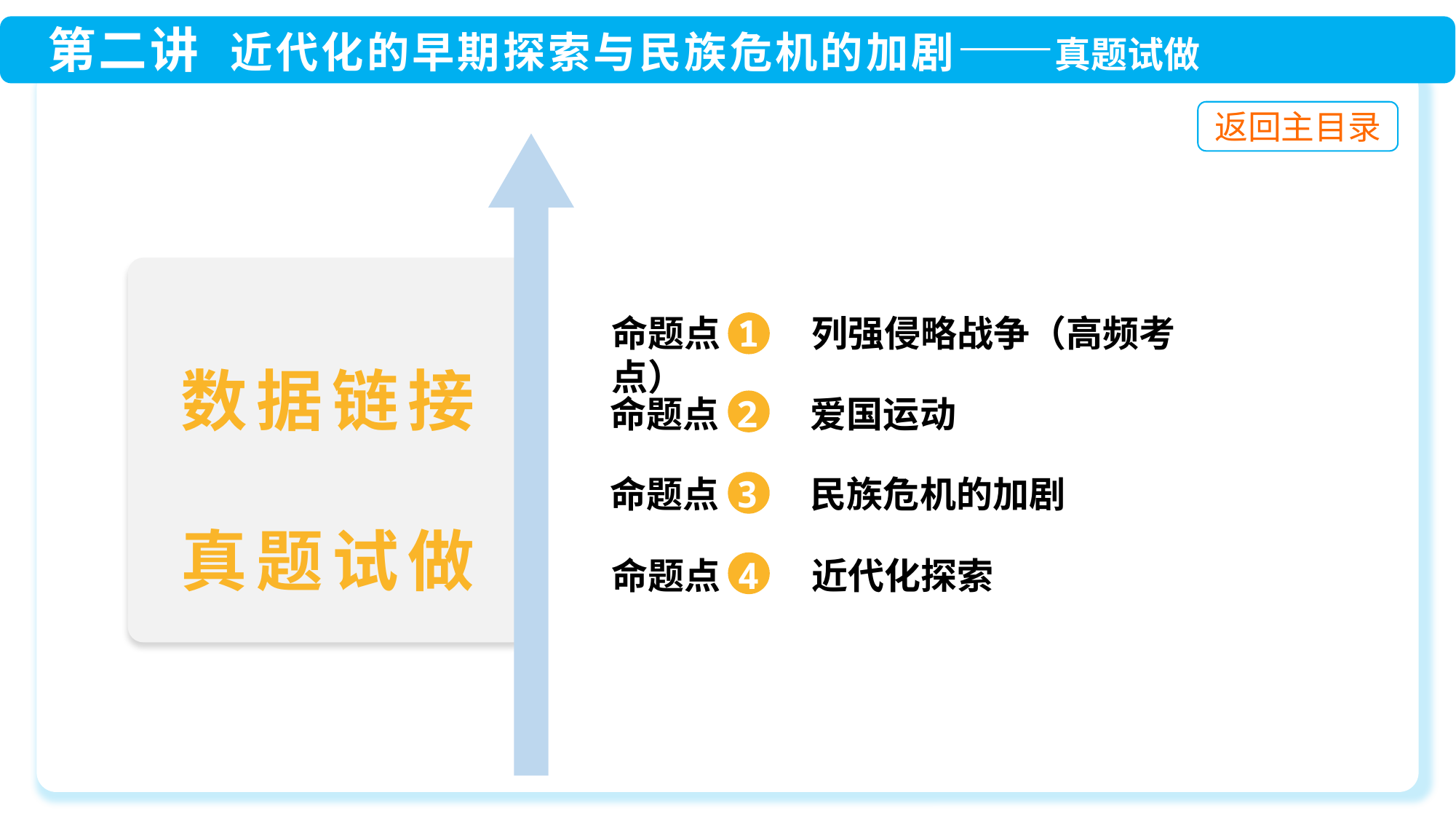

命题点 1  列强侵略战争（高频考点）
命题点 3  民族危机的加剧
命题点 2  爱国运动
命题点 4  近代化探索

数据链接
真题试做